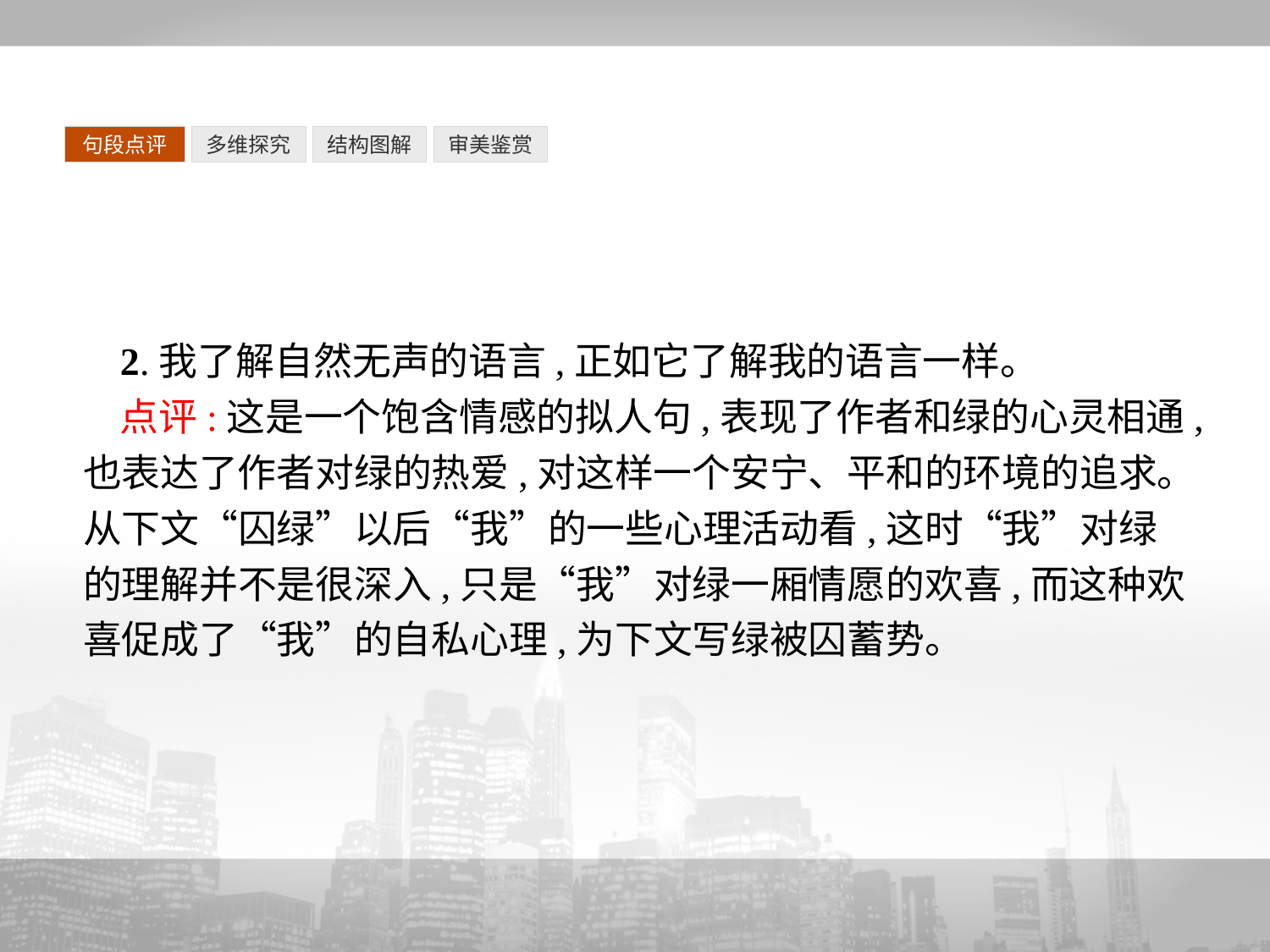

句段点评
多维探究
结构图解
审美鉴赏
2.我了解自然无声的语言,正如它了解我的语言一样。
点评:这是一个饱含情感的拟人句,表现了作者和绿的心灵相通,也表达了作者对绿的热爱,对这样一个安宁、平和的环境的追求。从下文“囚绿”以后“我”的一些心理活动看,这时“我”对绿的理解并不是很深入,只是“我”对绿一厢情愿的欢喜,而这种欢喜促成了“我”的自私心理,为下文写绿被囚蓄势。